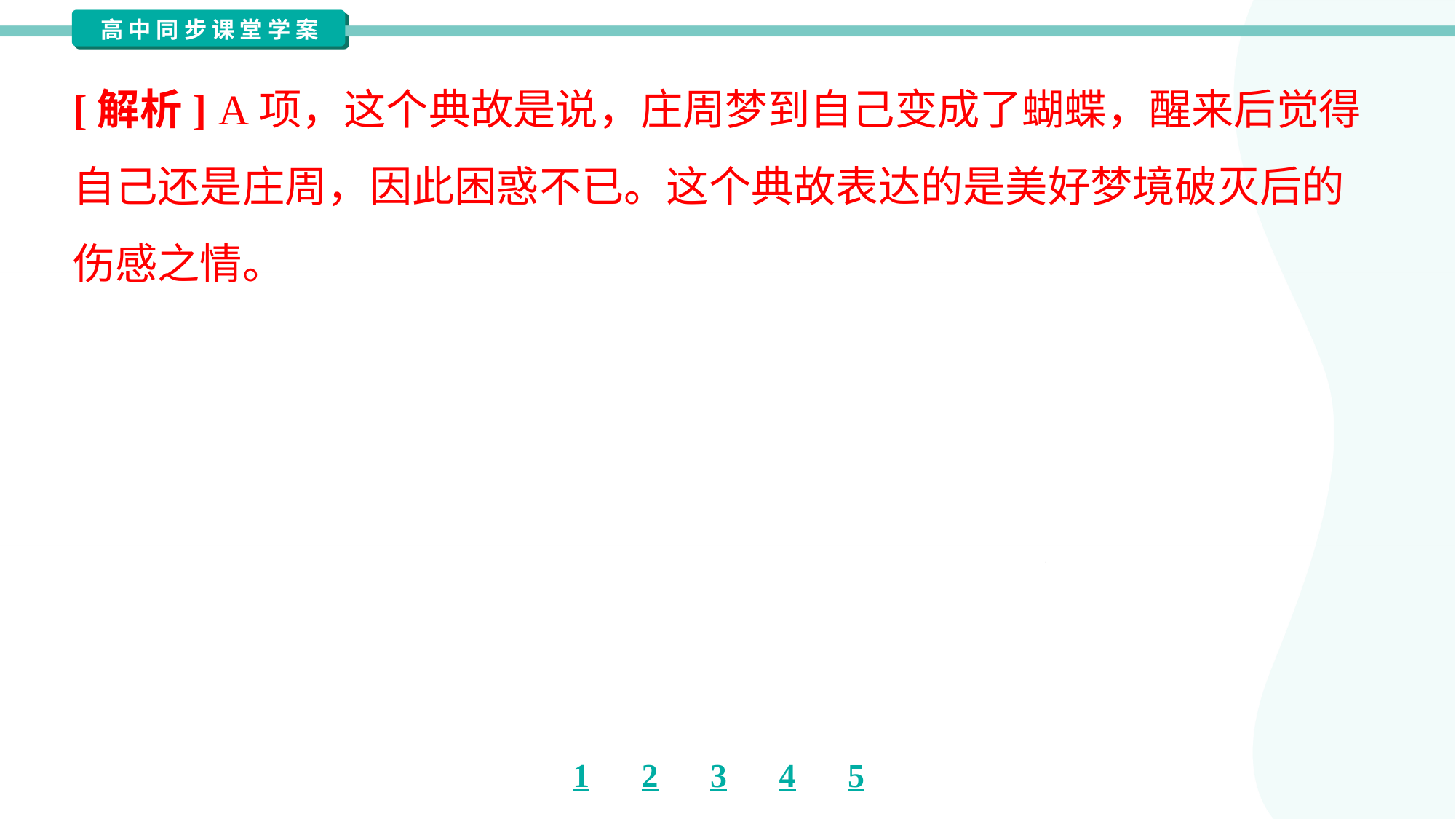

[解析] A项，这个典故是说，庄周梦到自己变成了蝴蝶，醒来后觉得
自己还是庄周，因此困惑不已。这个典故表达的是美好梦境破灭后的
伤感之情。